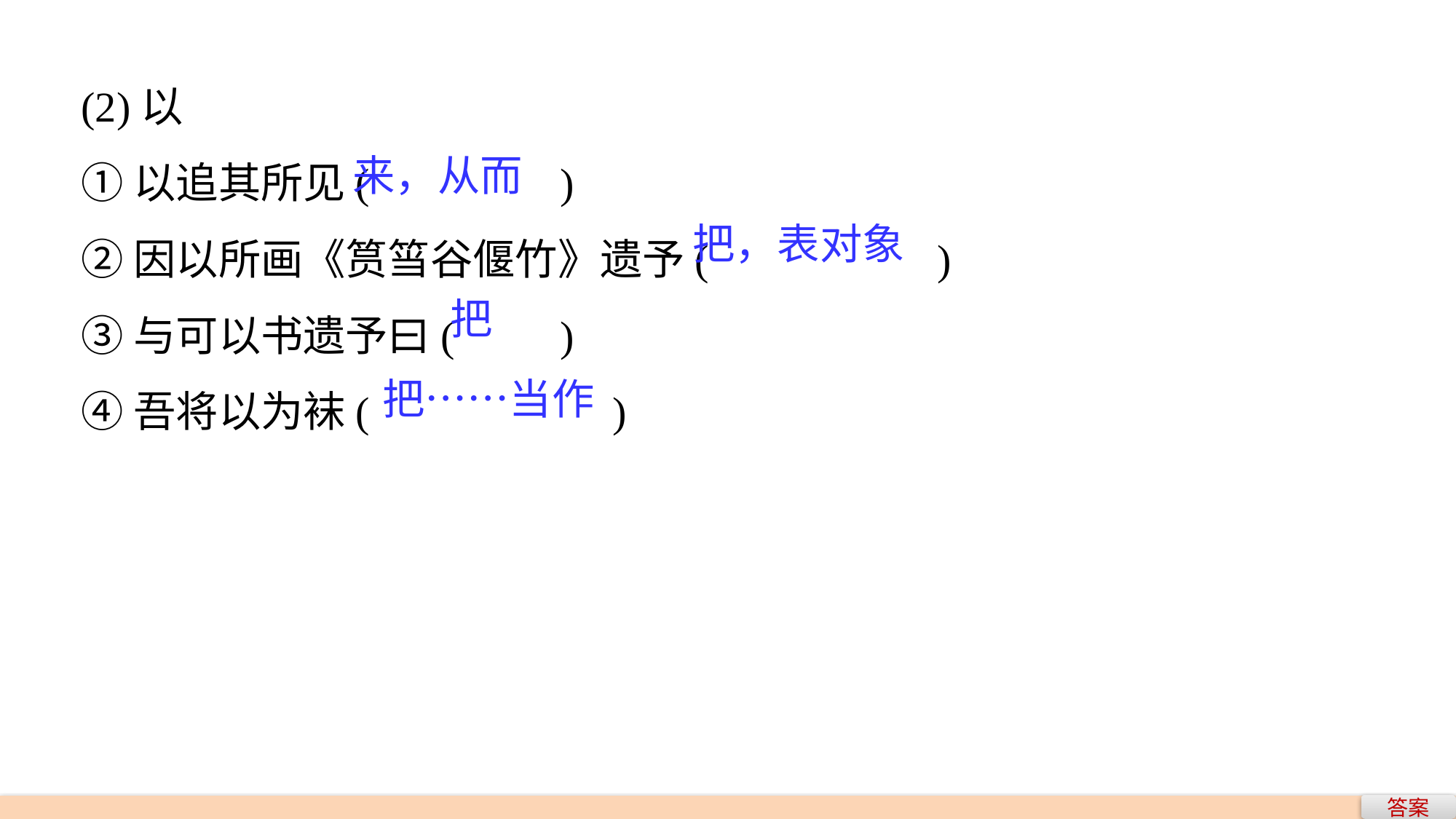

(2)以
①以追其所见(　　　　)
②因以所画《筼筜谷偃竹》遗予(　　　    　)
③与可以书遗予曰(　　)
④吾将以为袜(　　	　　)
来，从而
把，表对象
把
把……当作
答案